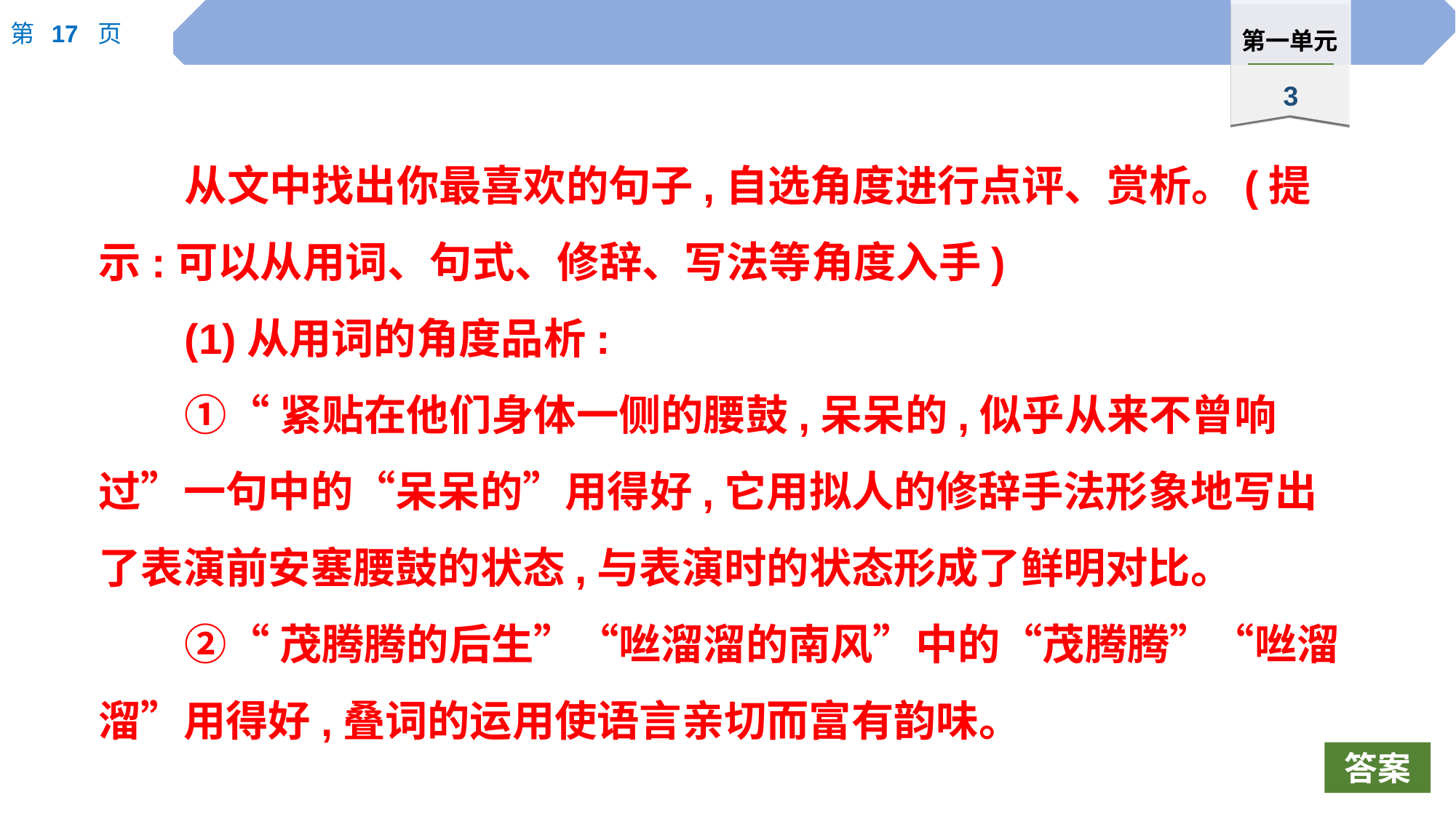

从文中找出你最喜欢的句子,自选角度进行点评、赏析。(提示:可以从用词、句式、修辞、写法等角度入手)
(1)从用词的角度品析:
①“紧贴在他们身体一侧的腰鼓,呆呆的,似乎从来不曾响过”一句中的“呆呆的”用得好,它用拟人的修辞手法形象地写出了表演前安塞腰鼓的状态,与表演时的状态形成了鲜明对比。
②“茂腾腾的后生”“咝溜溜的南风”中的“茂腾腾”“咝溜溜”用得好,叠词的运用使语言亲切而富有韵味。
答案